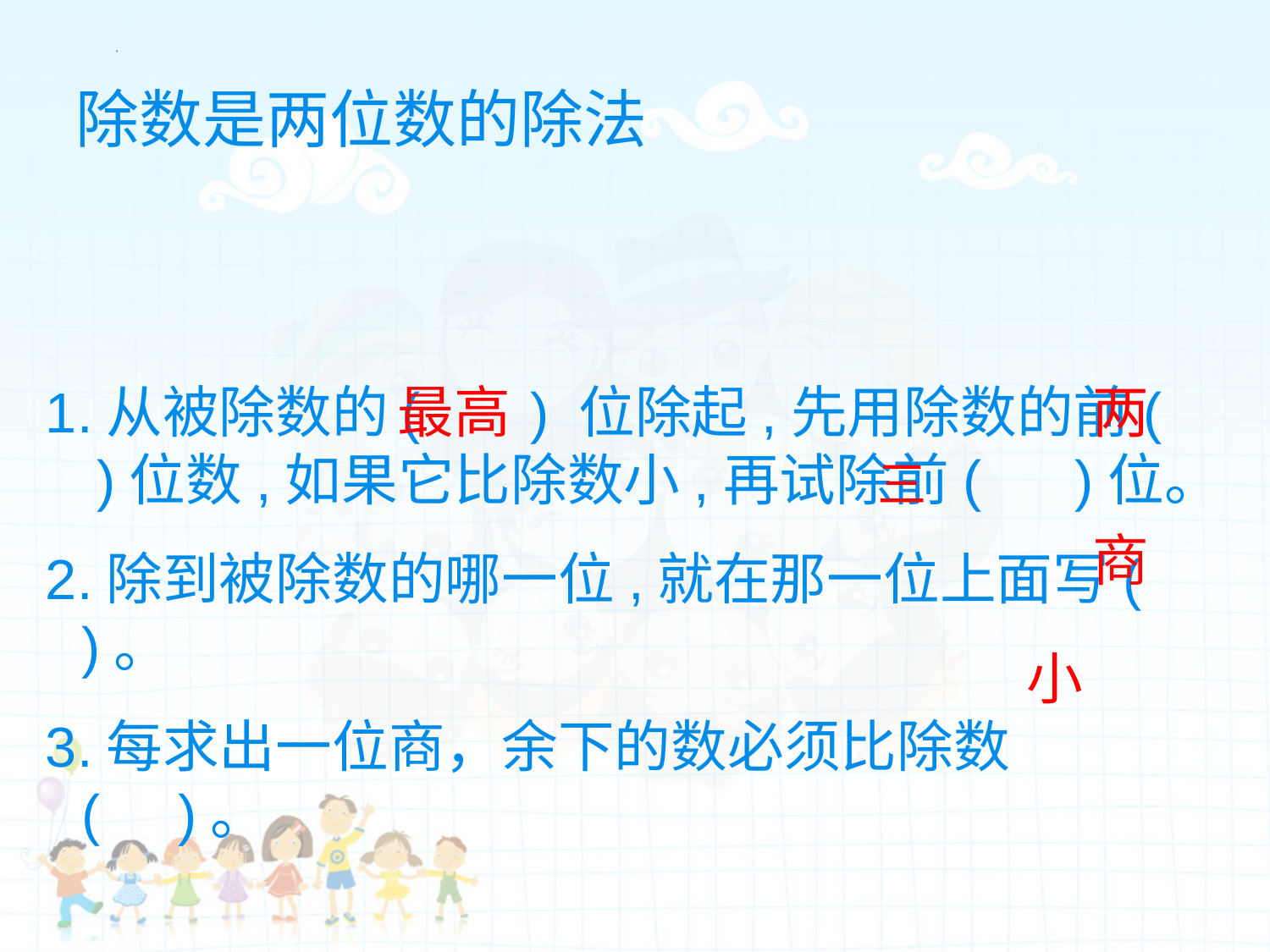

# 除数是两位数的除法
1.从被除数的(       ) 位除起,先用除数的前(    )位数,如果它比除数小,再试除前(      )位。
2.除到被除数的哪一位,就在那一位上面写(    )。
3.每求出一位商，余下的数必须比除数(     )。
最高
两
三
商
小